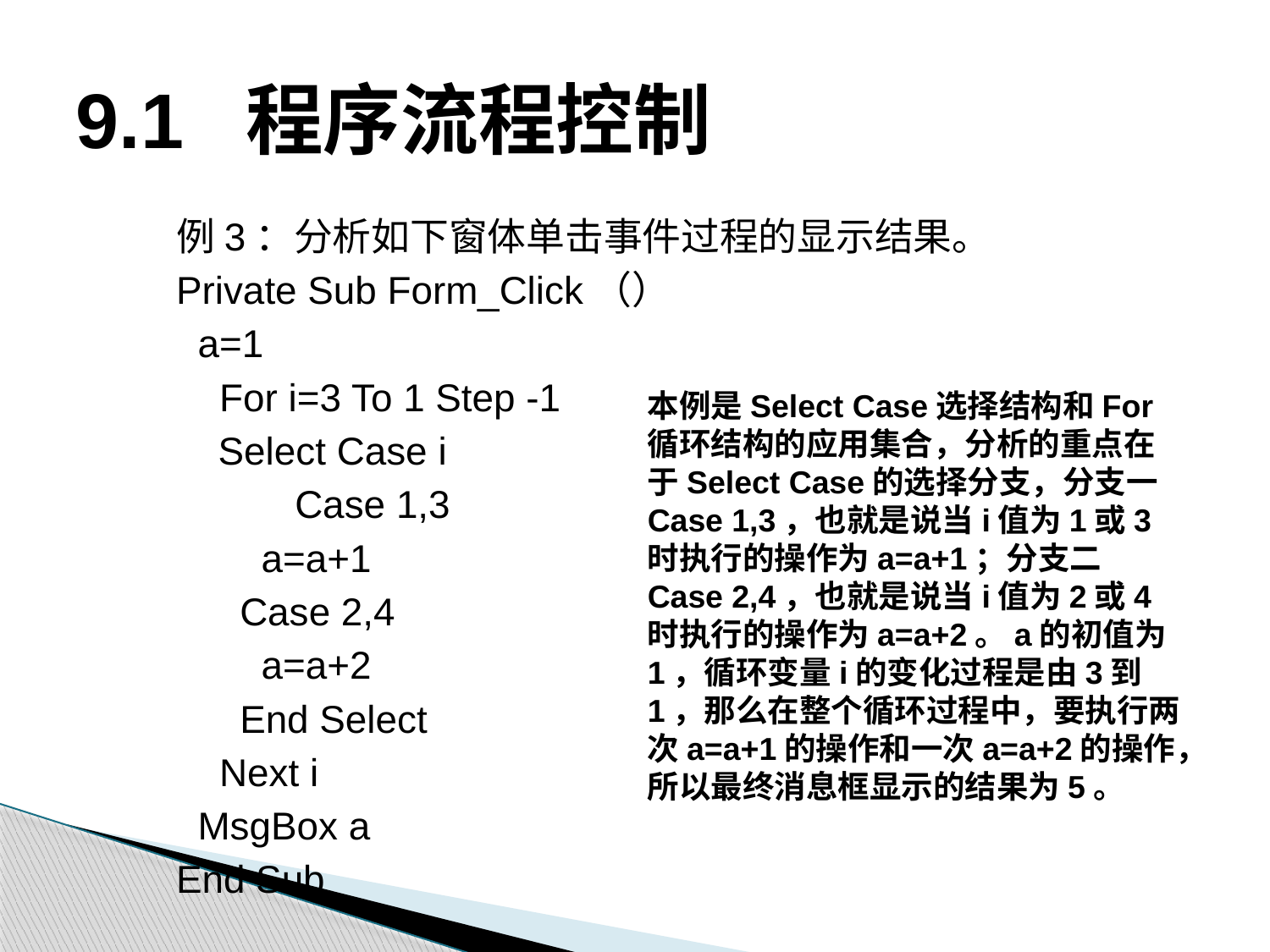

# 9.1  程序流程控制
例3：分析如下窗体单击事件过程的显示结果。
Private Sub Form_Click（）
  a=1
    For i=3 To 1 Step -1
	Select Case i
           Case 1,3
	    a=a+1
	  Case 2,4
	    a=a+2
	  End Select
    Next i
  MsgBox a
End Sub
本例是Select Case选择结构和For循环结构的应用集合，分析的重点在于Select Case的选择分支，分支一Case 1,3，也就是说当i值为1或3时执行的操作为a=a+1；分支二Case 2,4，也就是说当i值为2或4时执行的操作为a=a+2。a的初值为1，循环变量i的变化过程是由3到1，那么在整个循环过程中，要执行两次a=a+1的操作和一次a=a+2的操作，所以最终消息框显示的结果为5。